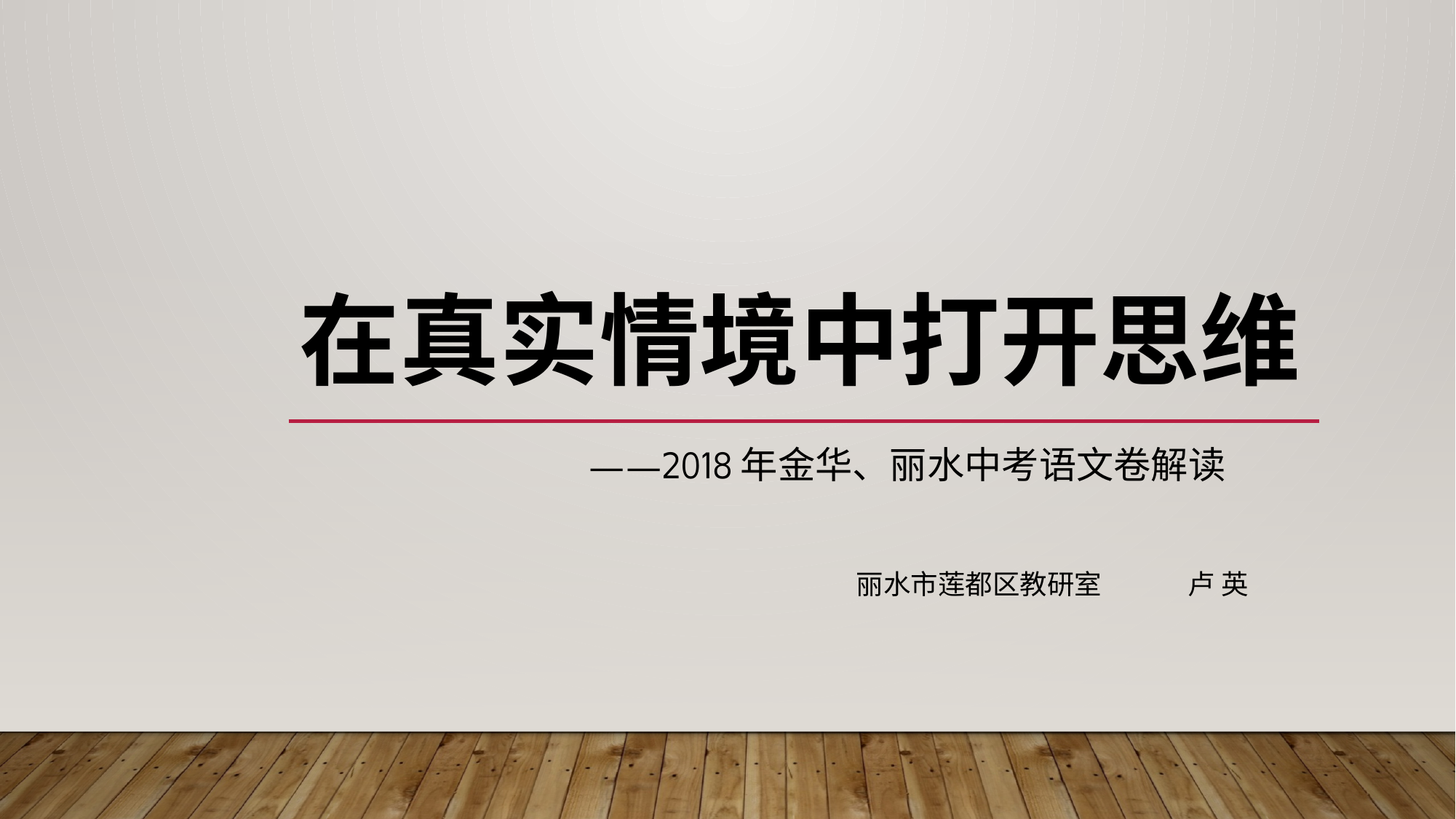

# 在真实情境中打开思维
                          ——2018年金华、丽水中考语文卷解读
                  丽水市莲都区教研室              卢 英